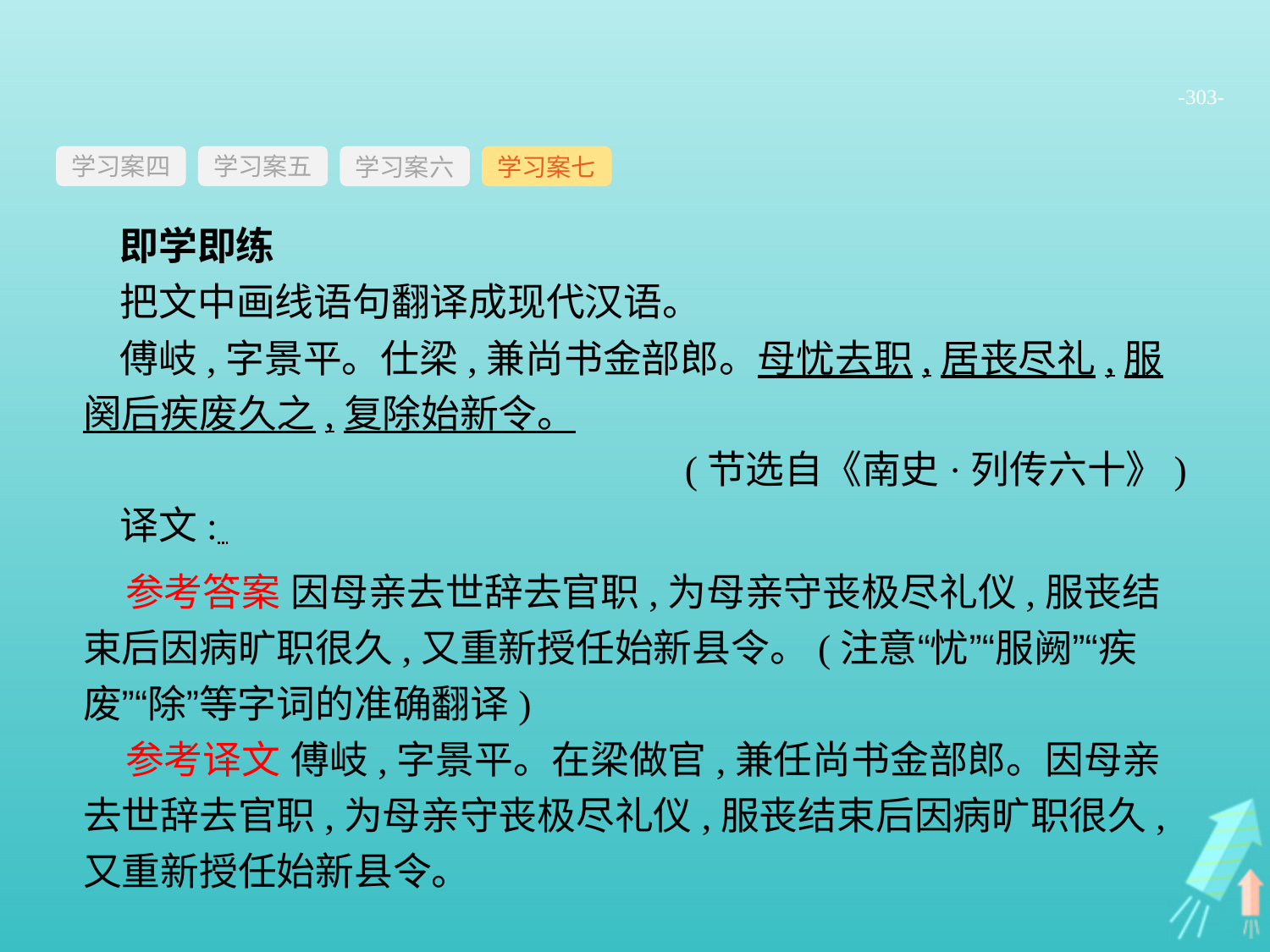

-303-
学习案四
学习案六
学习案七
学习案五
即学即练
把文中画线语句翻译成现代汉语。
傅岐,字景平。仕梁,兼尚书金部郎。母忧去职,居丧尽礼,服阕后疾废久之,复除始新令。
(节选自《南史·列传六十》)
译文:
参考答案 因母亲去世辞去官职,为母亲守丧极尽礼仪,服丧结束后因病旷职很久,又重新授任始新县令。(注意“忧”“服阙”“疾废”“除”等字词的准确翻译)
参考译文 傅岐,字景平。在梁做官,兼任尚书金部郎。因母亲去世辞去官职,为母亲守丧极尽礼仪,服丧结束后因病旷职很久,又重新授任始新县令。